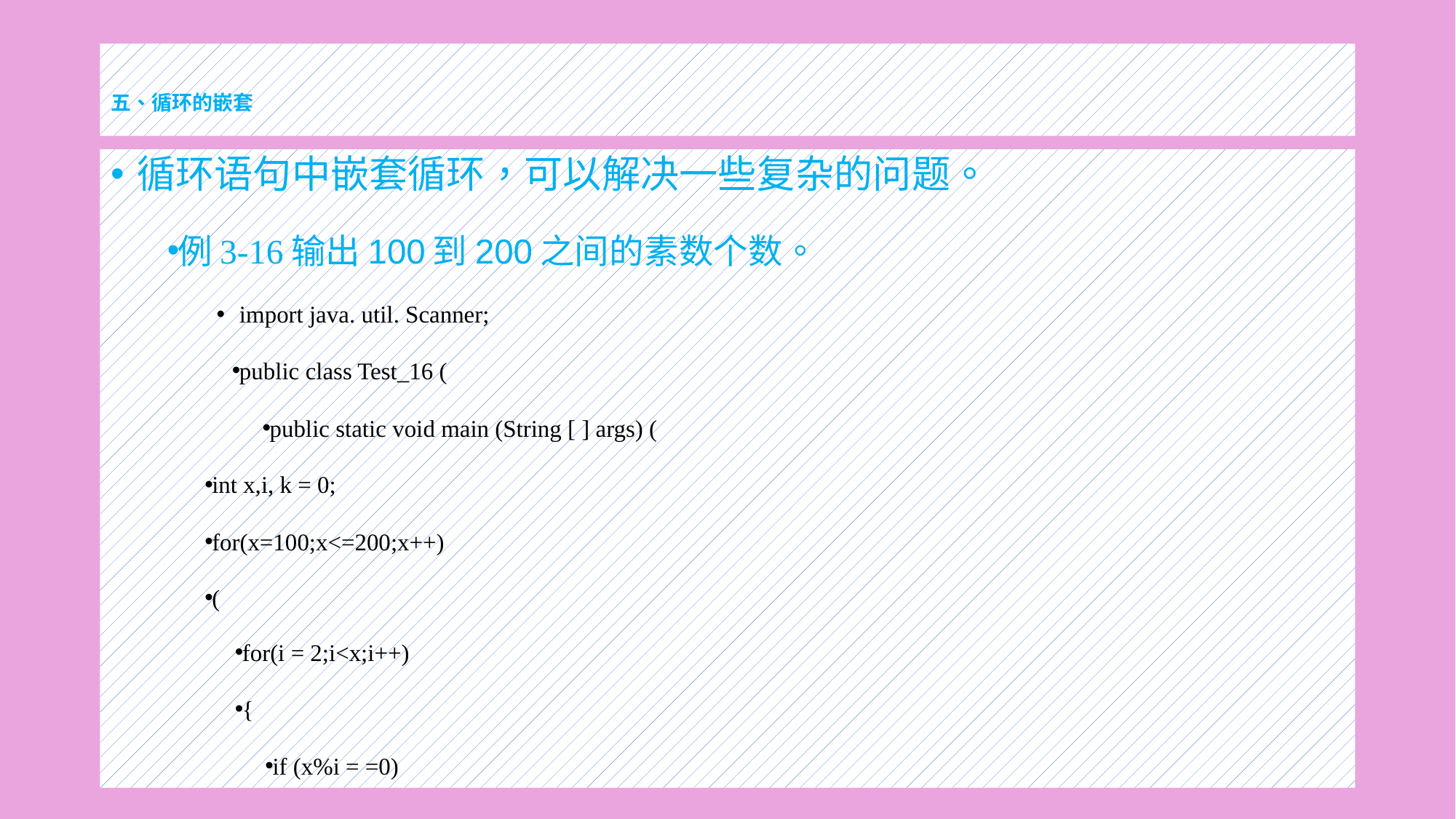

# 五、循环的嵌套
循环语句中嵌套循环，可以解决一些复杂的问题。

例3-16输出100到200之间的素数个数。
import java. util. Scanner;
public class Test_16 (
public static void main (String [ ] args) (
int x,i, k = 0;
for(x=100;x<=200;x++)
(
for(i = 2;i<x;i++)
{
if (x%i = =0)